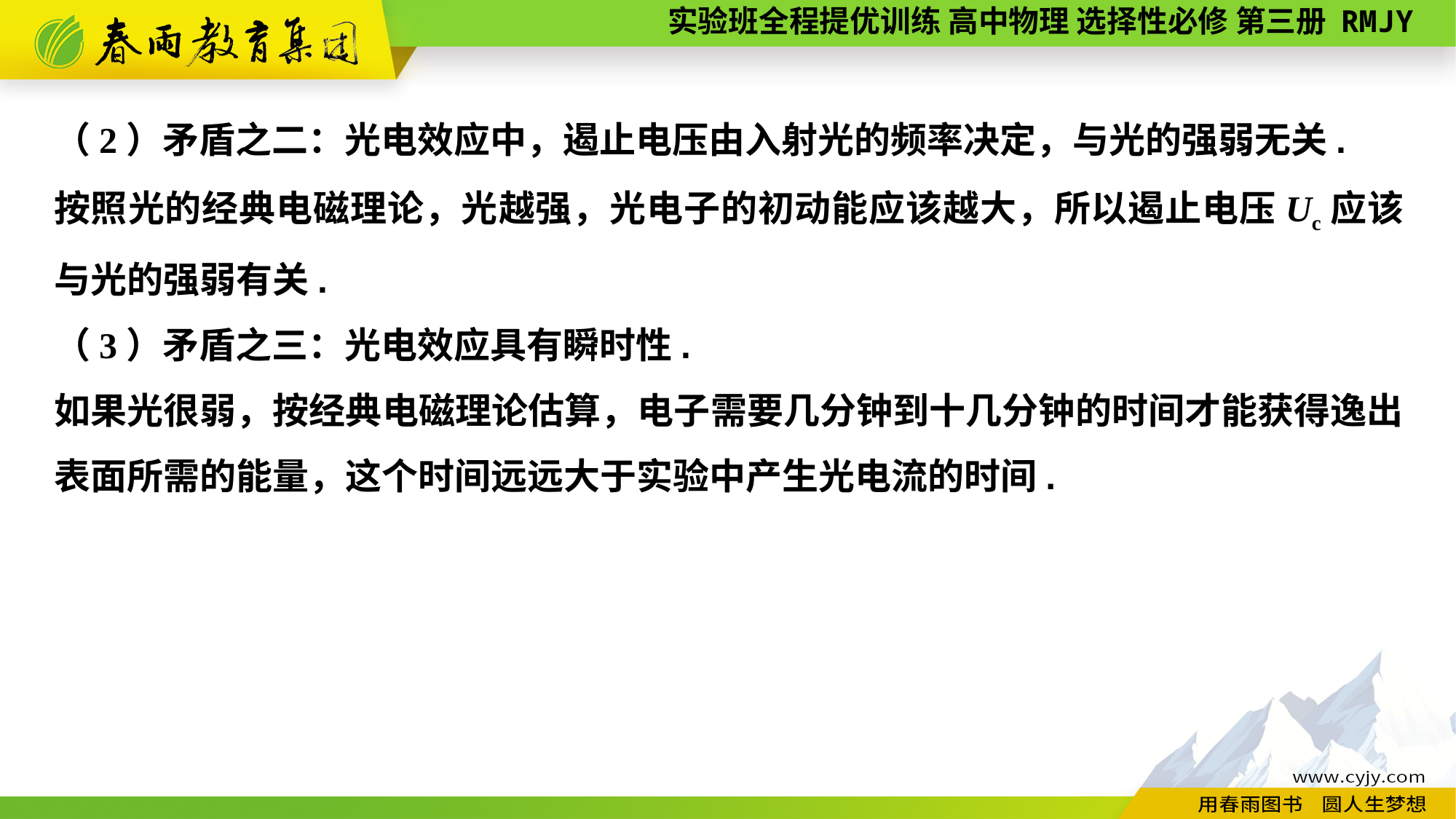

（2）矛盾之二：光电效应中，遏止电压由入射光的频率决定，与光的强弱无关.
按照光的经典电磁理论，光越强，光电子的初动能应该越大，所以遏止电压Uc应该与光的强弱有关.
（3）矛盾之三：光电效应具有瞬时性.
如果光很弱，按经典电磁理论估算，电子需要几分钟到十几分钟的时间才能获得逸出表面所需的能量，这个时间远远大于实验中产生光电流的时间.